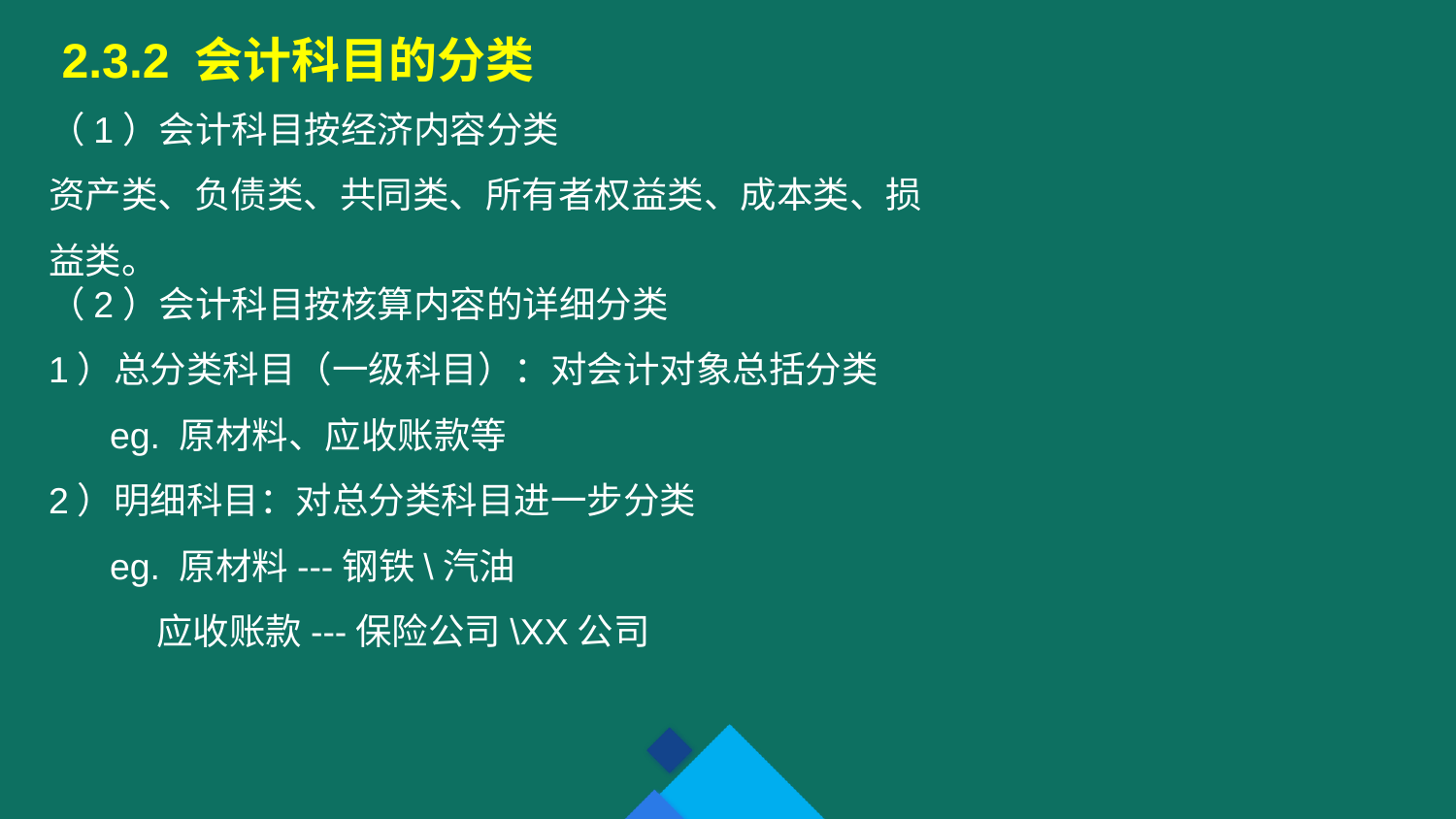

2.3.2 会计科目的分类
（1）会计科目按经济内容分类
资产类、负债类、共同类、所有者权益类、成本类、损益类。
（2）会计科目按核算内容的详细分类
1）总分类科目（一级科目）：对会计对象总括分类
      eg. 原材料、应收账款等
2）明细科目：对总分类科目进一步分类
      eg. 原材料---钢铁\汽油
            应收账款---保险公司\XX公司